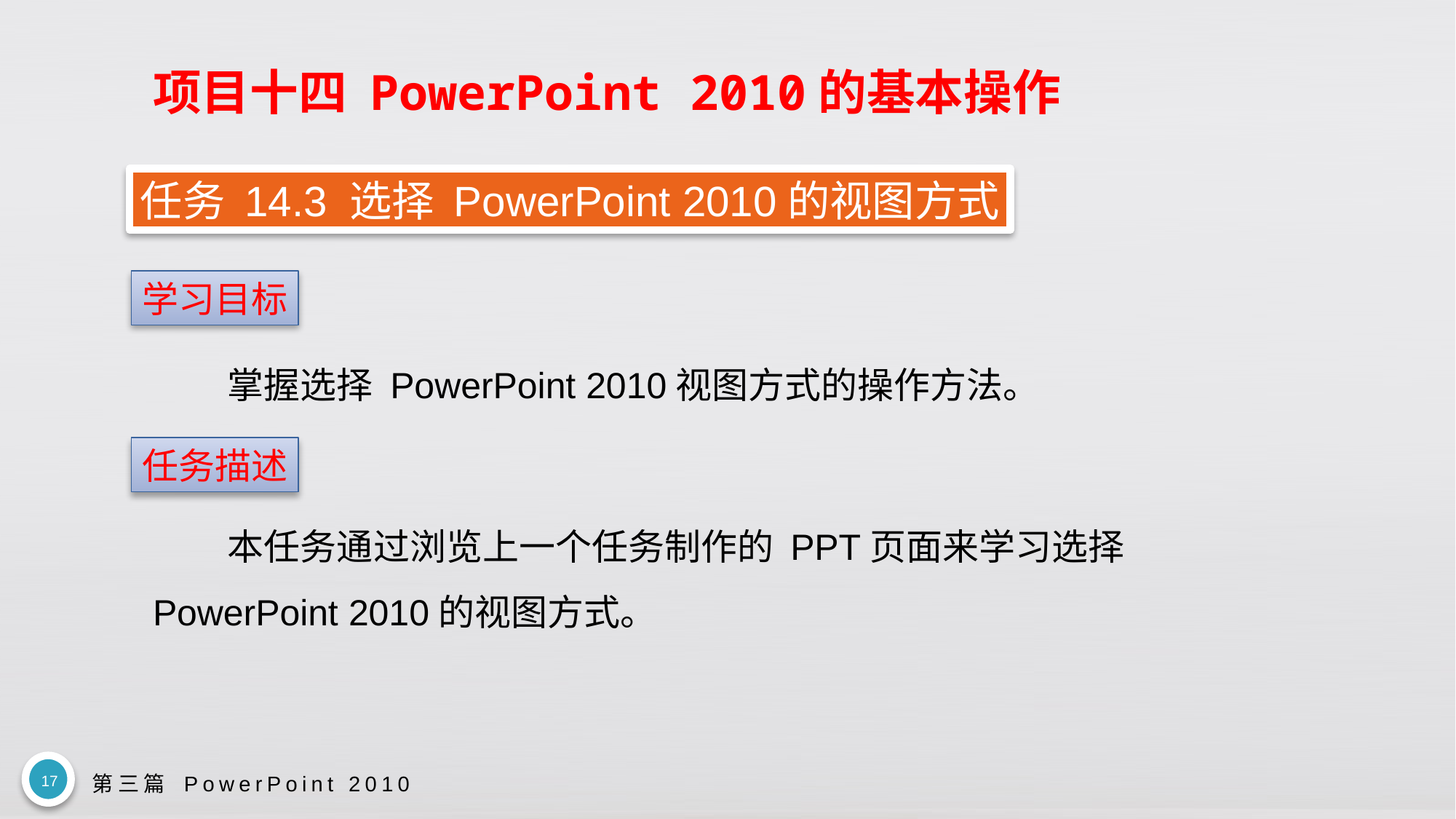

# 项目十四 PowerPoint 2010的基本操作
任务 14.3 选择 PowerPoint 2010的视图方式
学习目标
掌握选择 PowerPoint 2010视图方式的操作方法。
任务描述
本任务通过浏览上一个任务制作的 PPT页面来学习选择 PowerPoint 2010的视图方式。
17